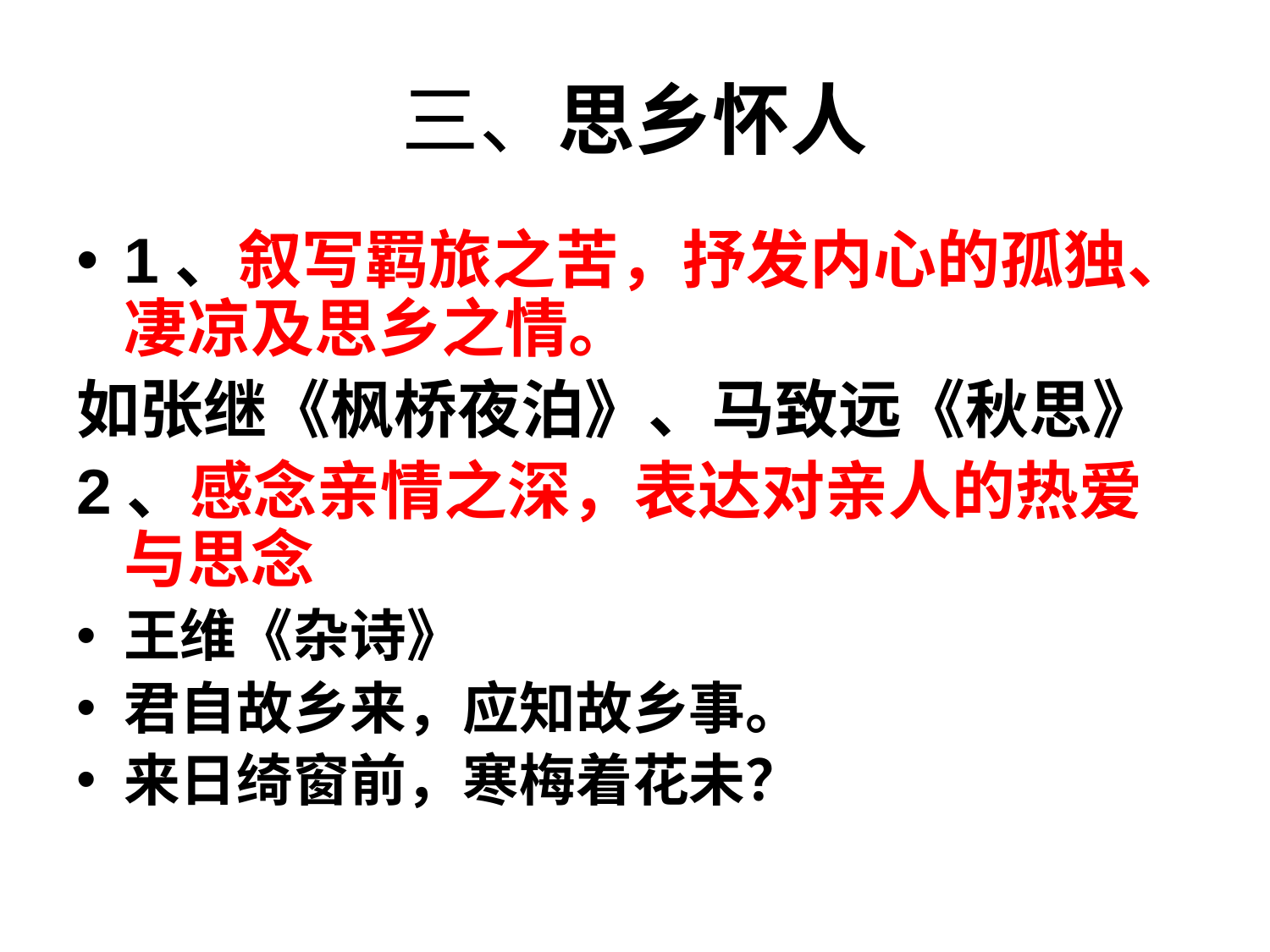

# 三、思乡怀人
1、叙写羁旅之苦，抒发内心的孤独、凄凉及思乡之情。
如张继《枫桥夜泊》、马致远《秋思》
2、感念亲情之深，表达对亲人的热爱与思念
王维《杂诗》
君自故乡来，应知故乡事。
来日绮窗前，寒梅着花未？